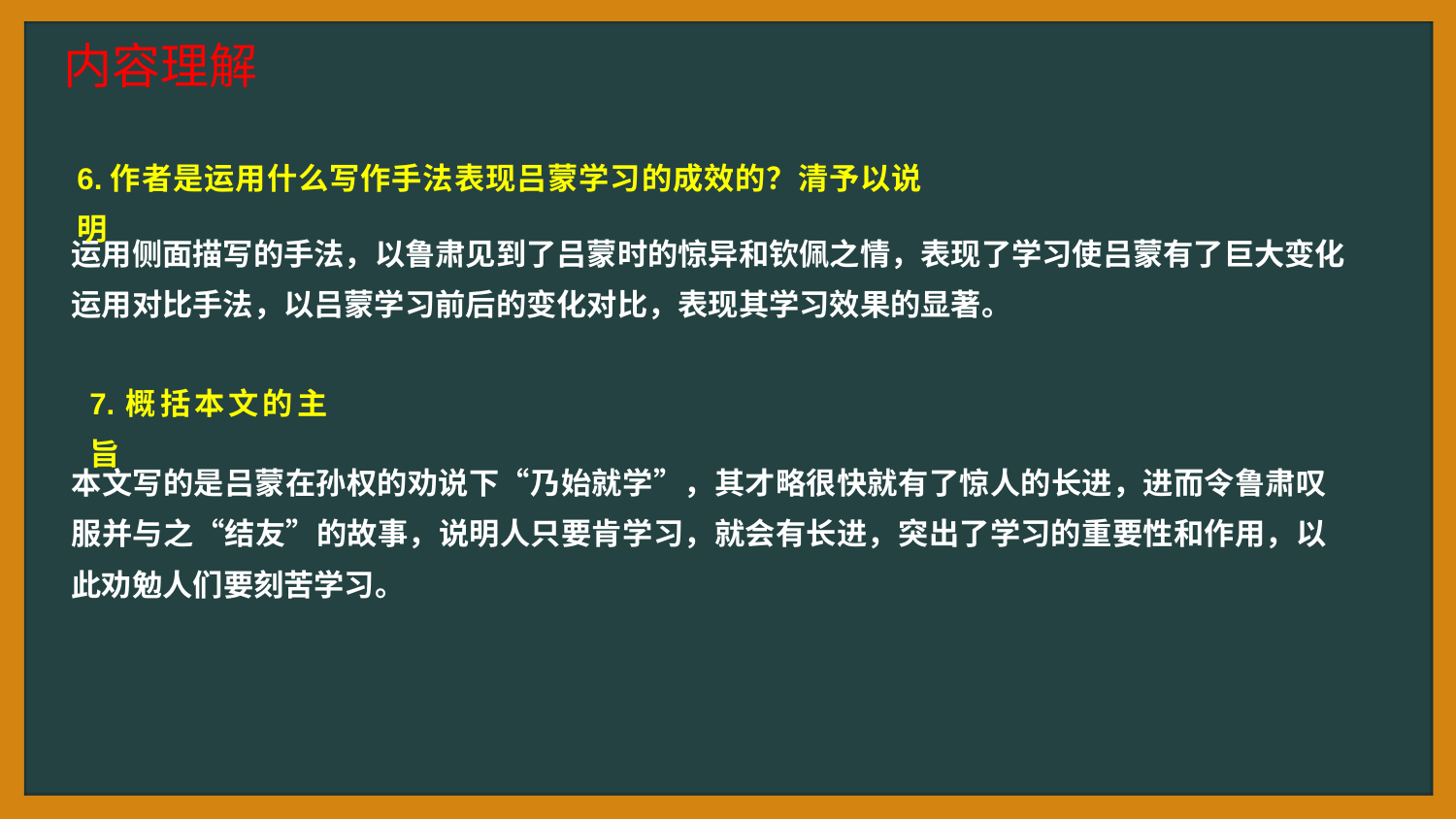

内容理解
6.作者是运用什么写作手法表现吕蒙学习的成效的？清予以说明
运用侧面描写的手法，以鲁肃见到了吕蒙时的惊异和钦佩之情，表现了学习使吕蒙有了巨大变化
运用对比手法，以吕蒙学习前后的变化对比，表现其学习效果的显著。
7.概括本文的主旨
本文写的是吕蒙在孙权的劝说下“乃始就学”，其才略很快就有了惊人的长进，进而令鲁肃叹服并与之“结友”的故事，说明人只要肯学习，就会有长进，突出了学习的重要性和作用，以此劝勉人们要刻苦学习。